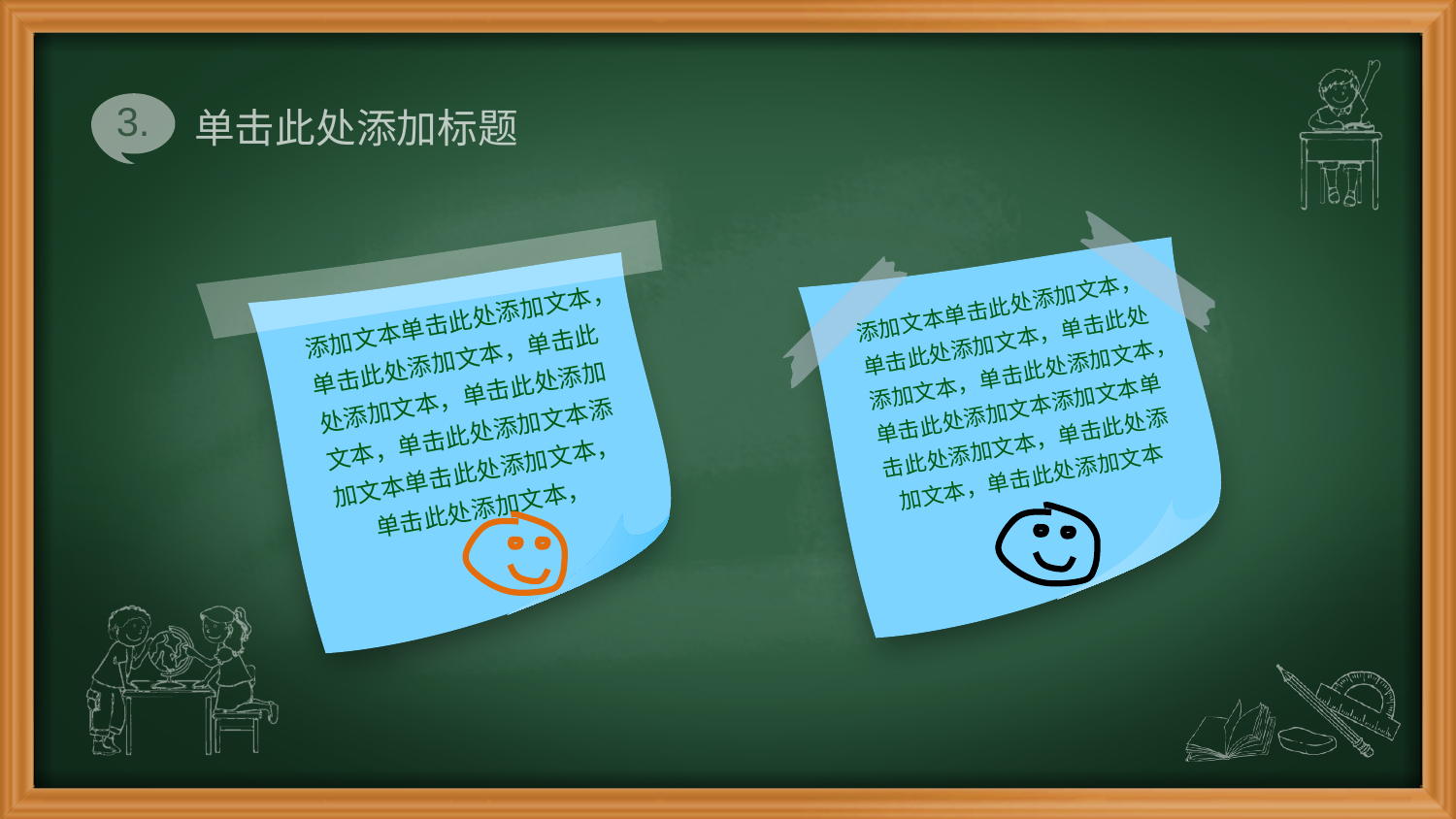

# 单击此处添加标题

添加文本单击此处添加文本，单击此处添加文本，单击此处添加文本，单击此处添加文本，单击此处添加文本添加文本单击此处添加文本，单击此处添加文本，

添加文本单击此处添加文本，单击此处添加文本，单击此处添加文本，单击此处添加文本，单击此处添加文本添加文本单击此处添加文本，单击此处添加文本，单击此处添加文本